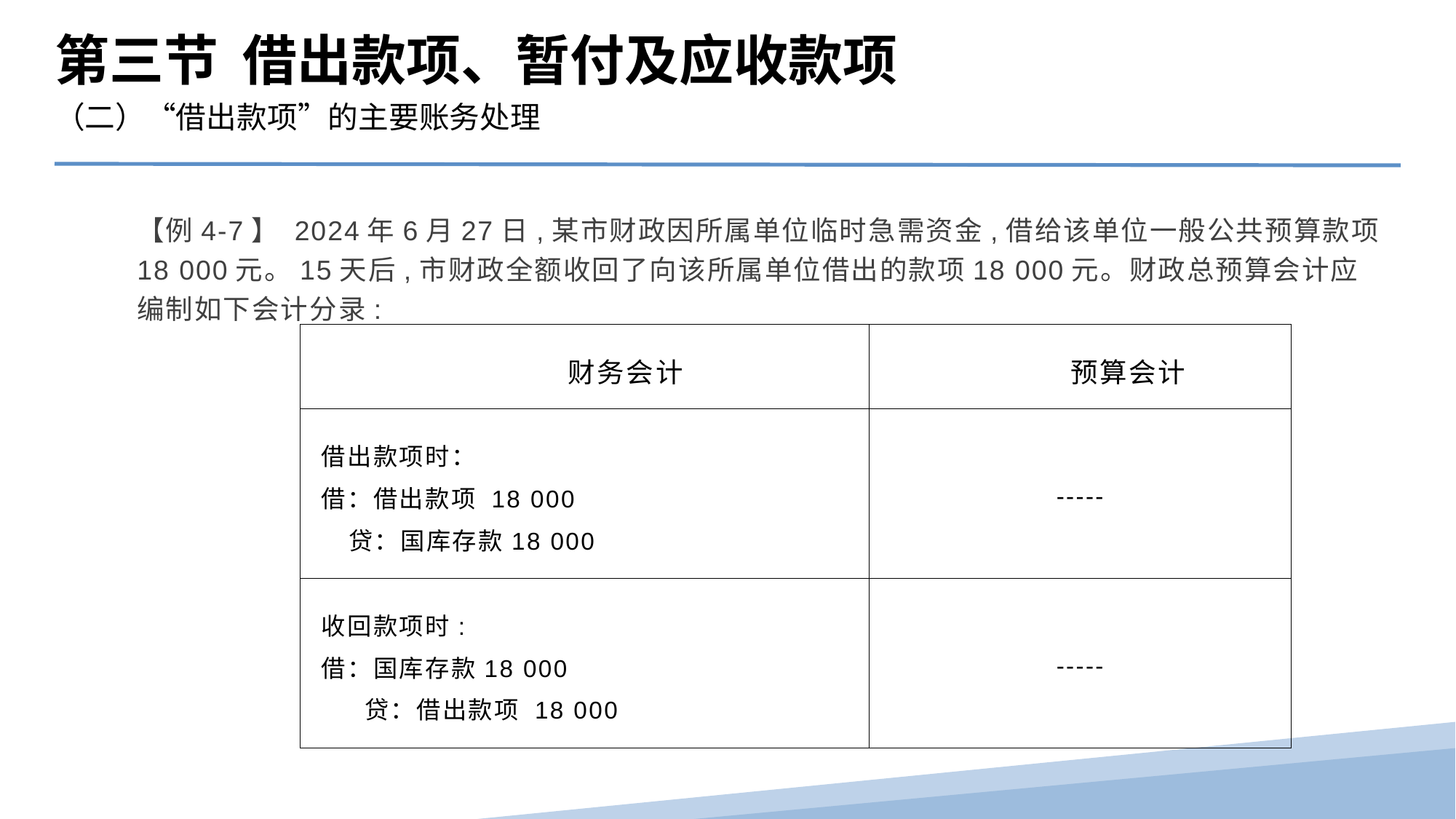

第三节  借出款项、暂付及应收款项
（二）“借出款项”的主要账务处理
【例4-7】 2024年6月27日,某市财政因所属单位临时急需资金,借给该单位一般公共预算款项18 000元。15天后,市财政全额收回了向该所属单位借出的款项18 000元。财政总预算会计应编制如下会计分录:
| 财务会计 | 预算会计 |
| --- | --- |
| 借出款项时： 借：借出款项 18 000 贷：国库存款18 000 | ----- |
| 收回款项时: 借：国库存款18 000 贷：借出款项 18 000 | ----- |